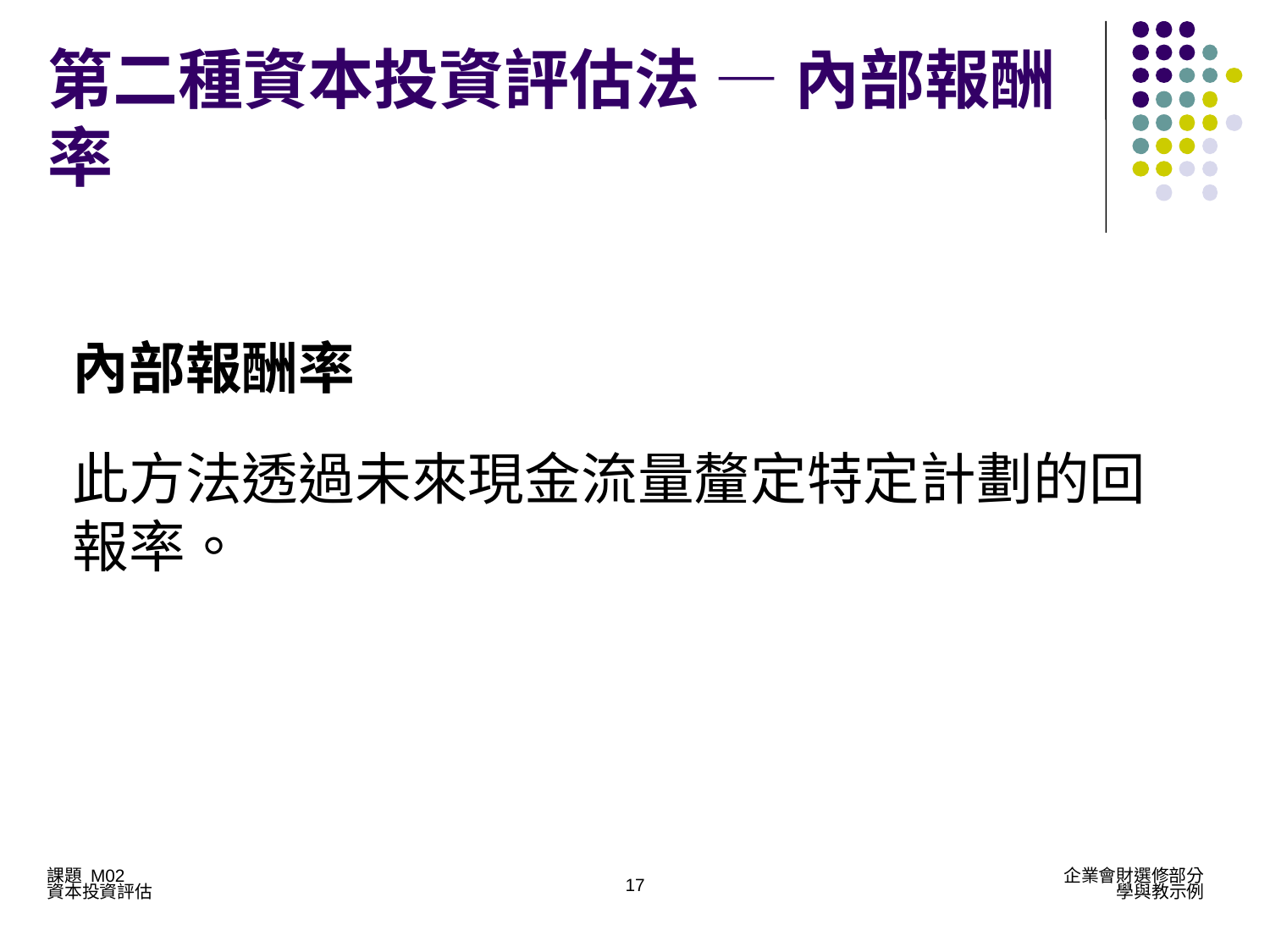

# 第二種資本投資評估法 — 內部報酬率
內部報酬率
此方法透過未來現金流量釐定特定計劃的回報率。

17